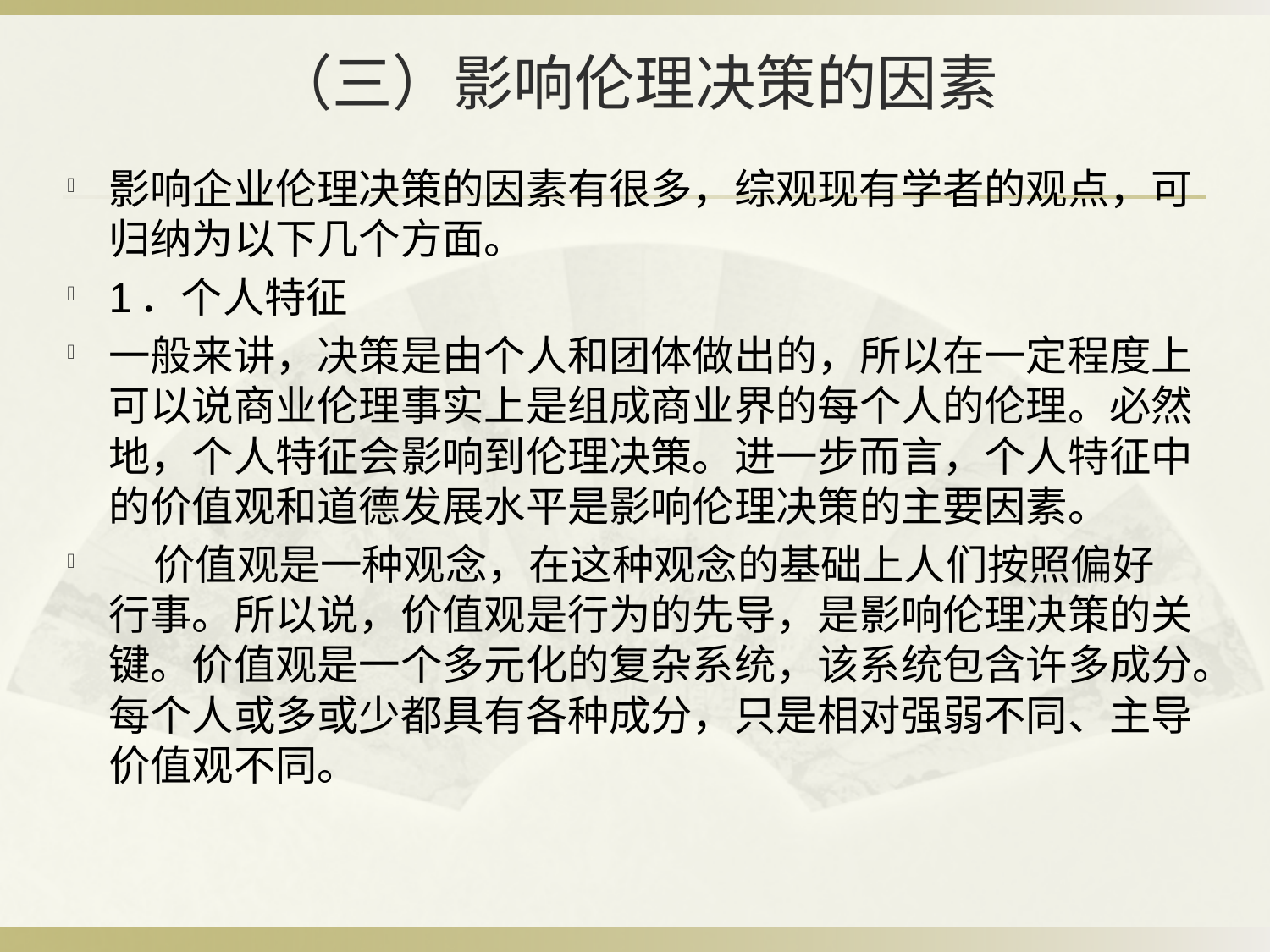

# （三）影响伦理决策的因素
影响企业伦理决策的因素有很多，综观现有学者的观点，可归纳为以下几个方面。
1．个人特征
一般来讲，决策是由个人和团体做出的，所以在一定程度上可以说商业伦理事实上是组成商业界的每个人的伦理。必然地，个人特征会影响到伦理决策。进一步而言，个人特征中的价值观和道德发展水平是影响伦理决策的主要因素。
    价值观是一种观念，在这种观念的基础上人们按照偏好行事。所以说，价值观是行为的先导，是影响伦理决策的关键。价值观是一个多元化的复杂系统，该系统包含许多成分。每个人或多或少都具有各种成分，只是相对强弱不同、主导价值观不同。